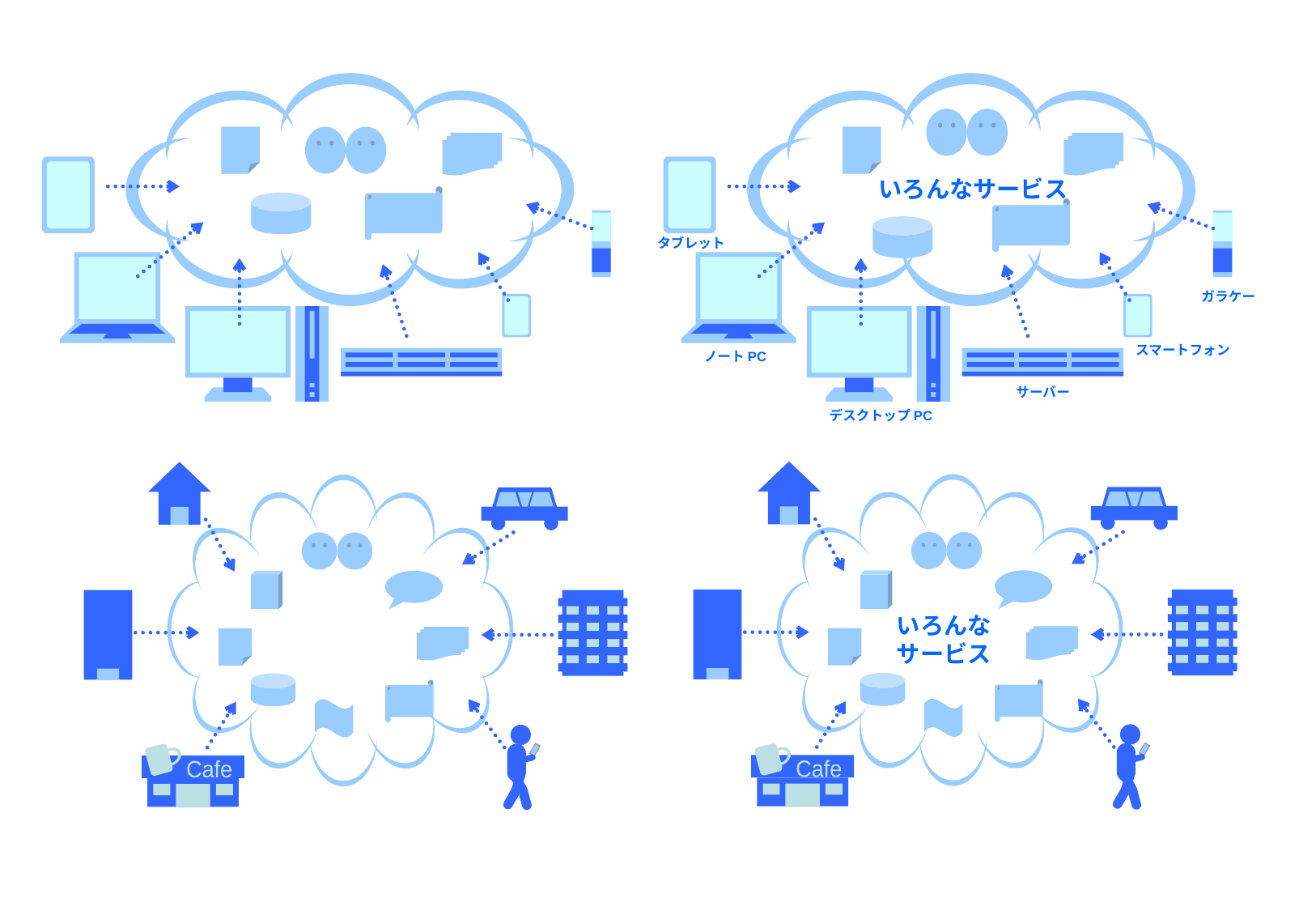

いろんなサービス

タブレット

ガラケー

スマートフォン
ノートPC

サーバー
デスクトップPC

Cafe

Cafe

いろんな
サービス